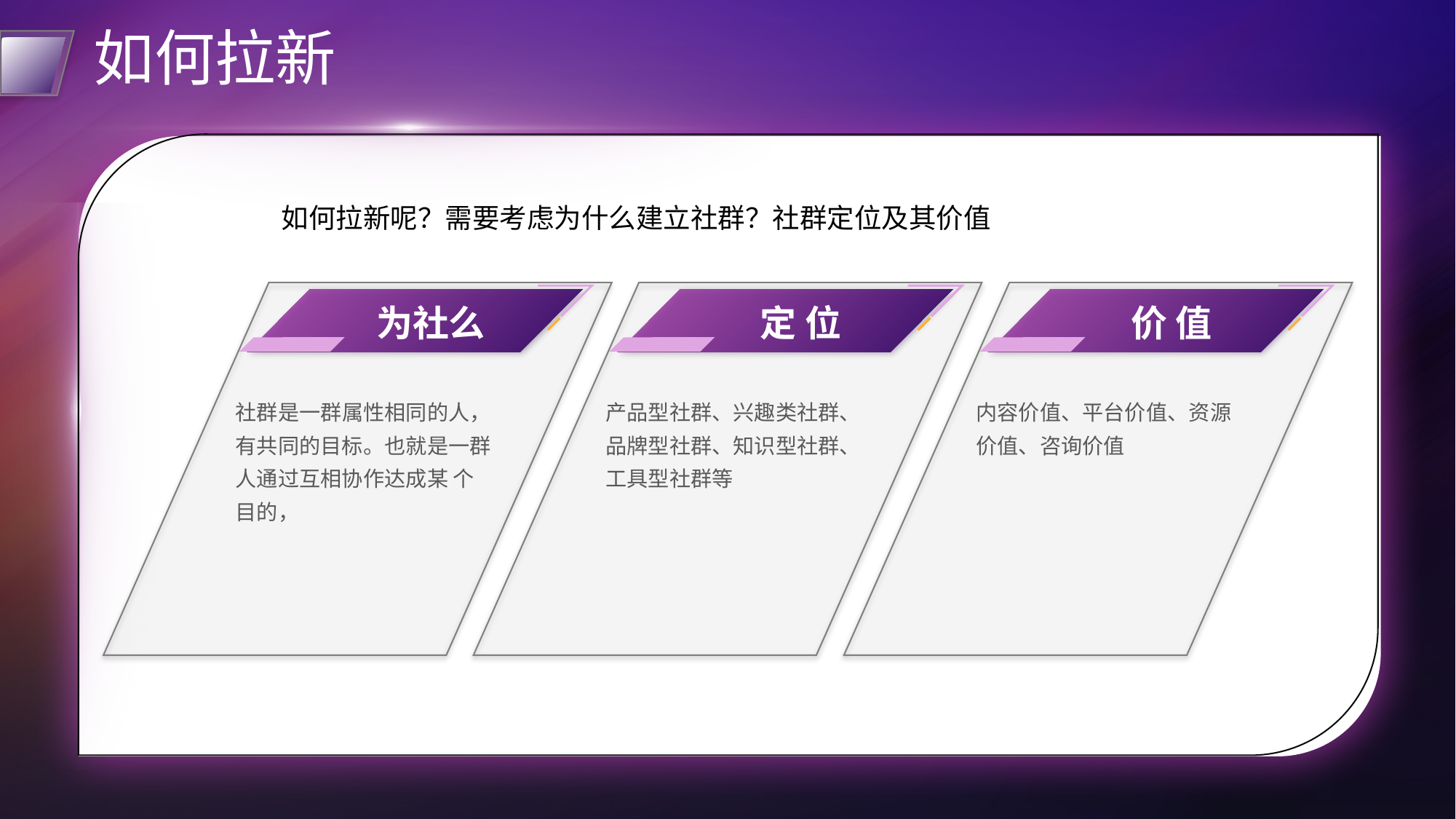

# 如何拉新
如何拉新呢？需要考虑为什么建立社群？社群定位及其价值

为社么
定 位
价 值

社群是一群属性相同的人，有共同的目标。也就是一群人通过互相协作达成某 个目的，
产品型社群、兴趣类社群、品牌型社群、知识型社群、工具型社群等
内容价值、平台价值、资源价值、咨询价值